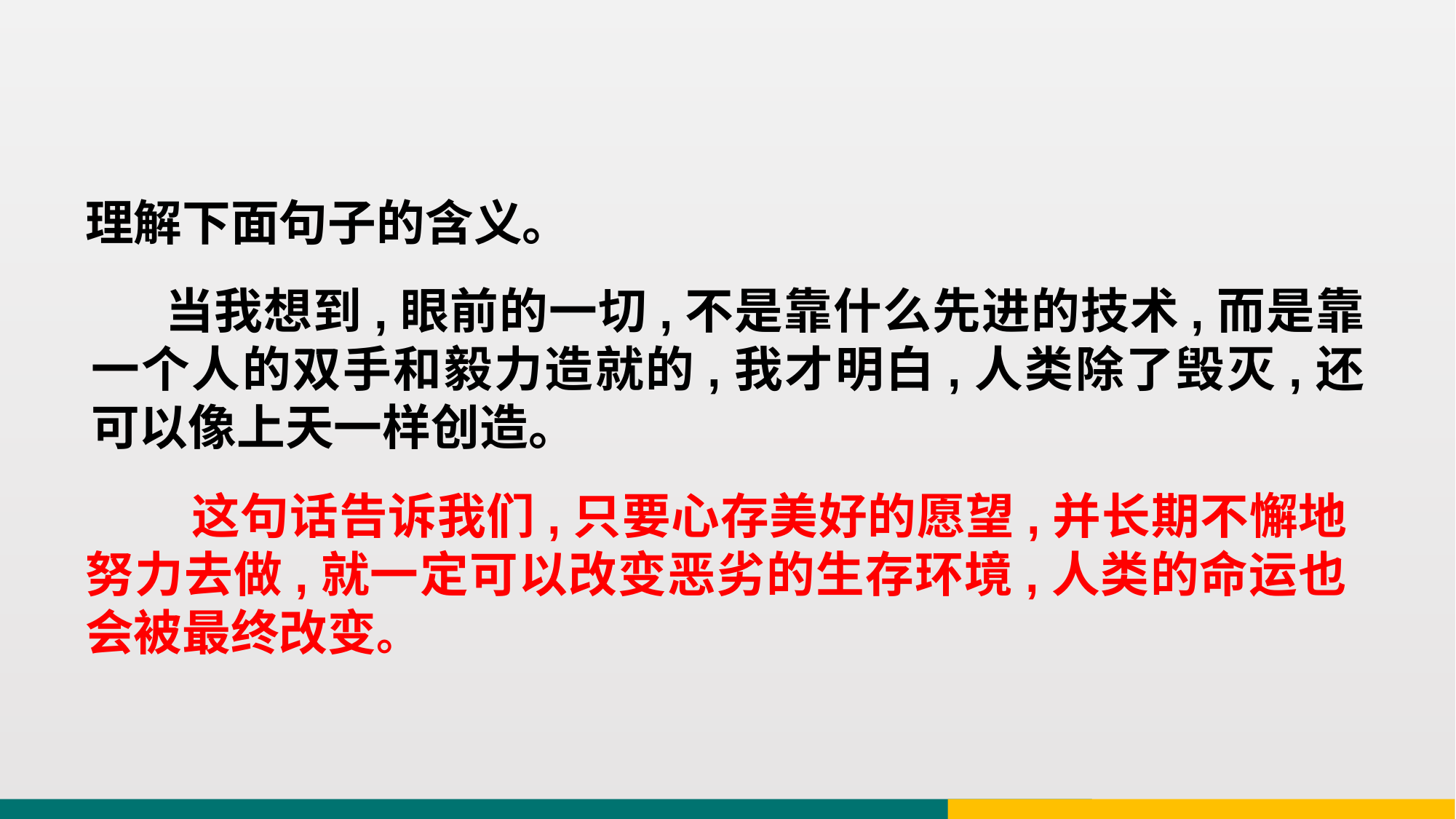

理解下面句子的含义。
      当我想到,眼前的一切,不是靠什么先进的技术,而是靠一个人的双手和毅力造就的,我才明白,人类除了毁灭,还可以像上天一样创造。
        这句话告诉我们,只要心存美好的愿望,并长期不懈地努力去做,就一定可以改变恶劣的生存环境,人类的命运也会被最终改变。